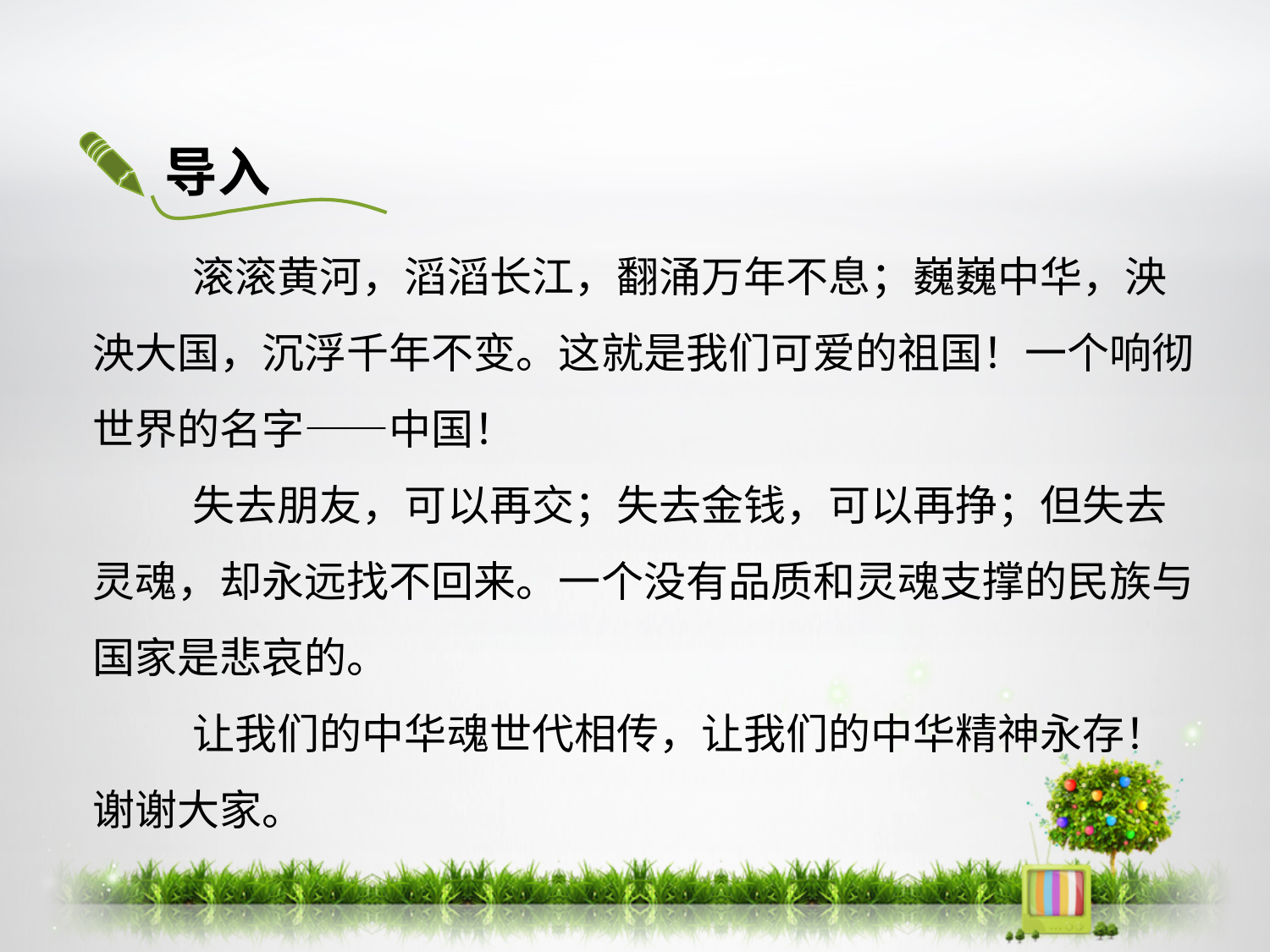

# 导入

滚滚黄河，滔滔长江，翻涌万年不息；巍巍中华，泱泱大国，沉浮千年不变。这就是我们可爱的祖国！一个响彻世界的名字——中国！
失去朋友，可以再交；失去金钱，可以再挣；但失去灵魂，却永远找不回来。一个没有品质和灵魂支撑的民族与国家是悲哀的。
让我们的中华魂世代相传，让我们的中华精神永存！谢谢大家。